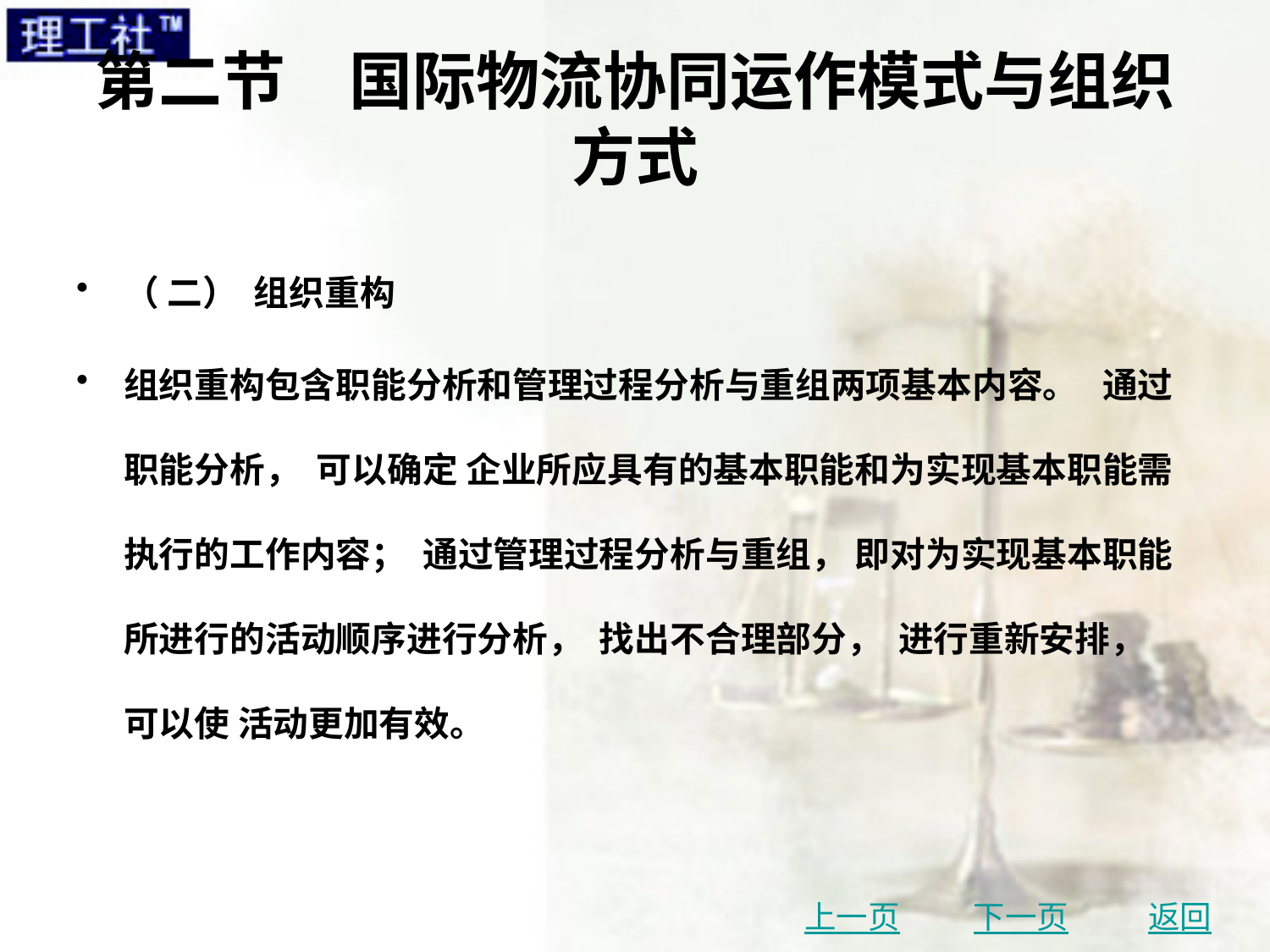

# 第二节　国际物流协同运作模式与组织方式
（ 二）  组织重构
组织重构包含职能分析和管理过程分析与重组两项基本内容。   通过职能分析，  可以确定 企业所应具有的基本职能和为实现基本职能需执行的工作内容；  通过管理过程分析与重组， 即对为实现基本职能所进行的活动顺序进行分析，  找出不合理部分，  进行重新安排，  可以使 活动更加有效。

上一页
下一页
返回